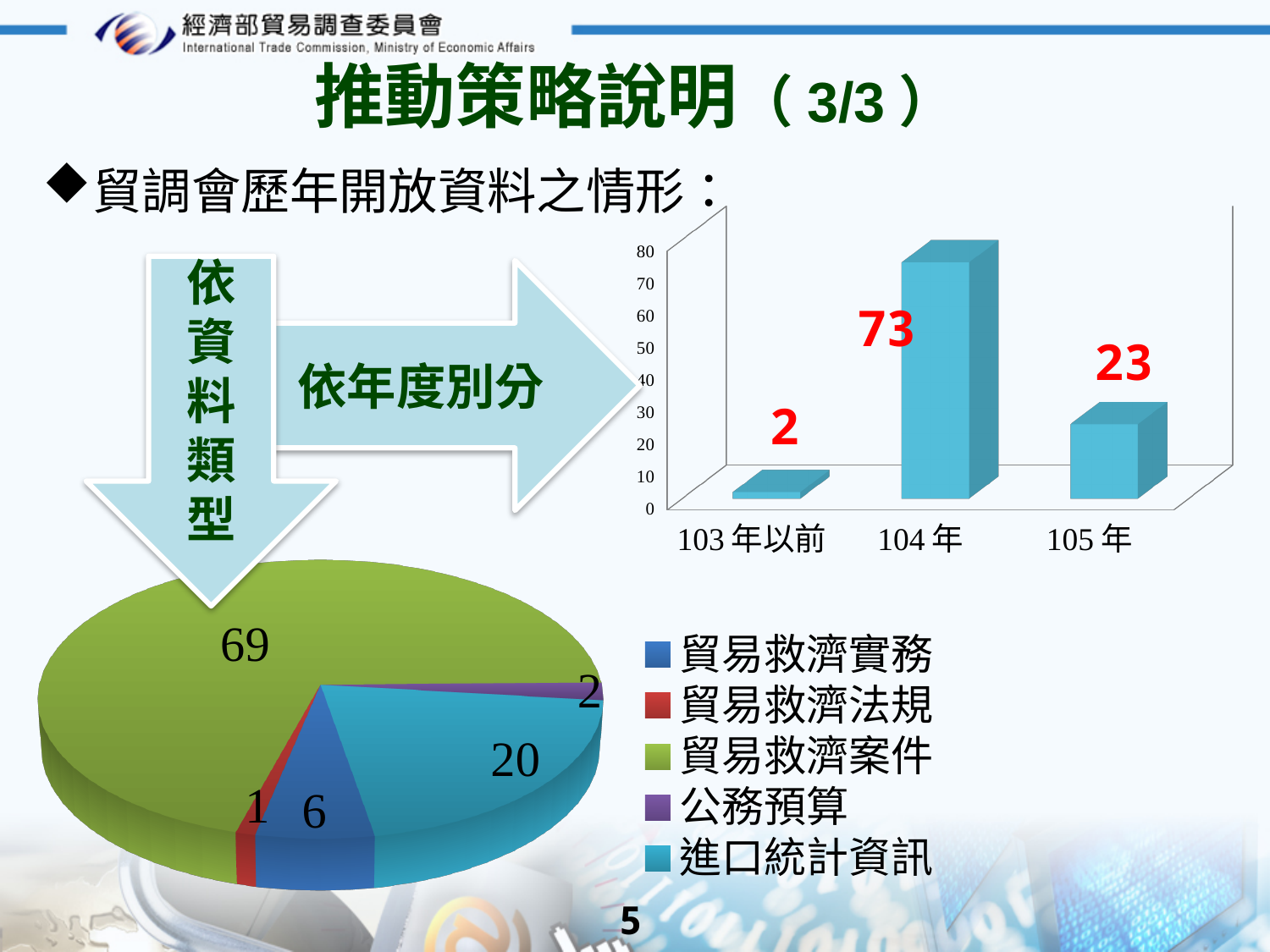

推動策略說明（3/3）
貿調會歷年開放資料之情形：

[unsupported chart]

依年度別分
依
資
料
類
型

[unsupported chart]

5